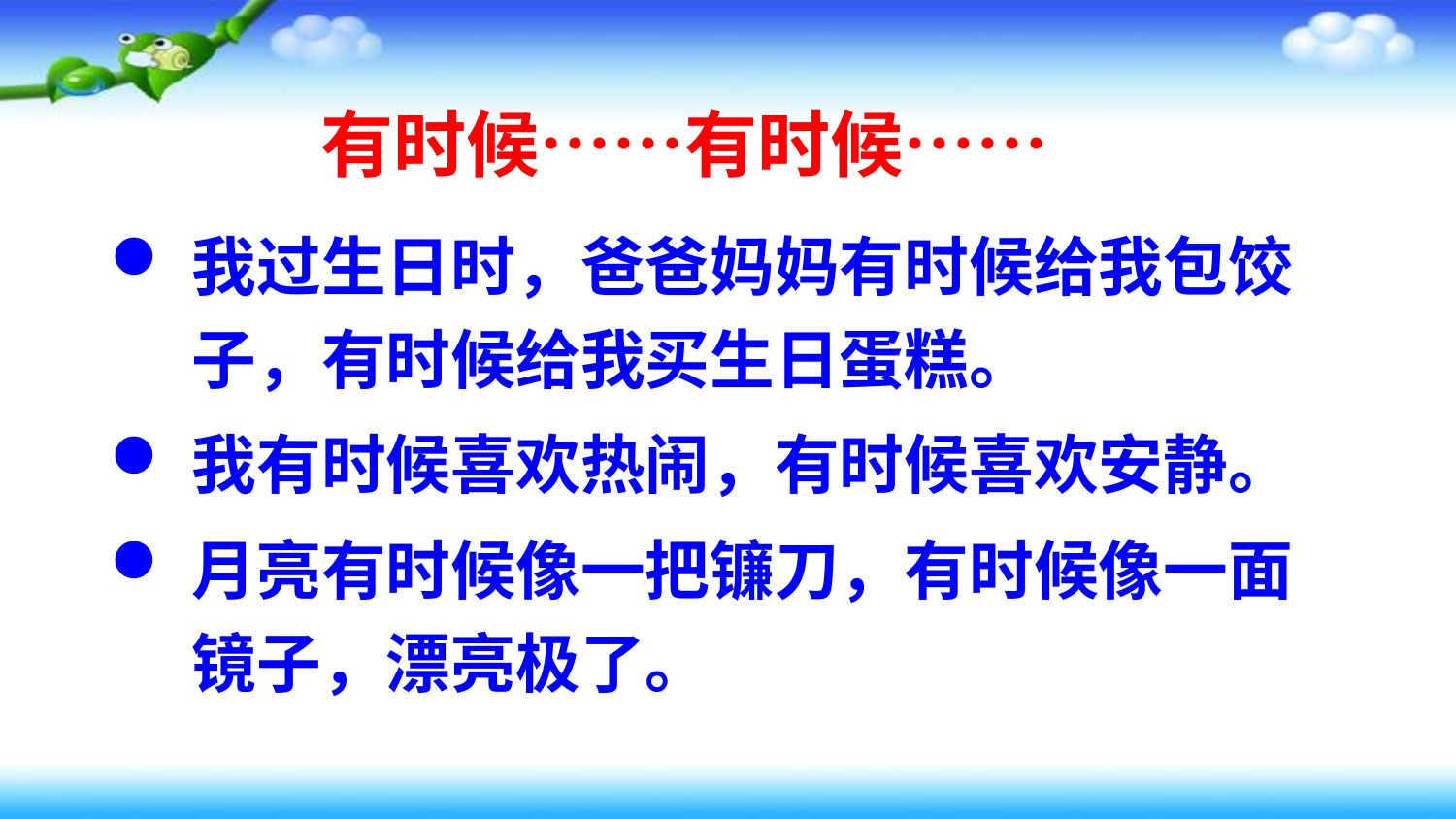

有时候……有时候……
我过生日时，爸爸妈妈有时候给我包饺子，有时候给我买生日蛋糕。
我有时候喜欢热闹，有时候喜欢安静。
月亮有时候像一把镰刀，有时候像一面镜子，漂亮极了。